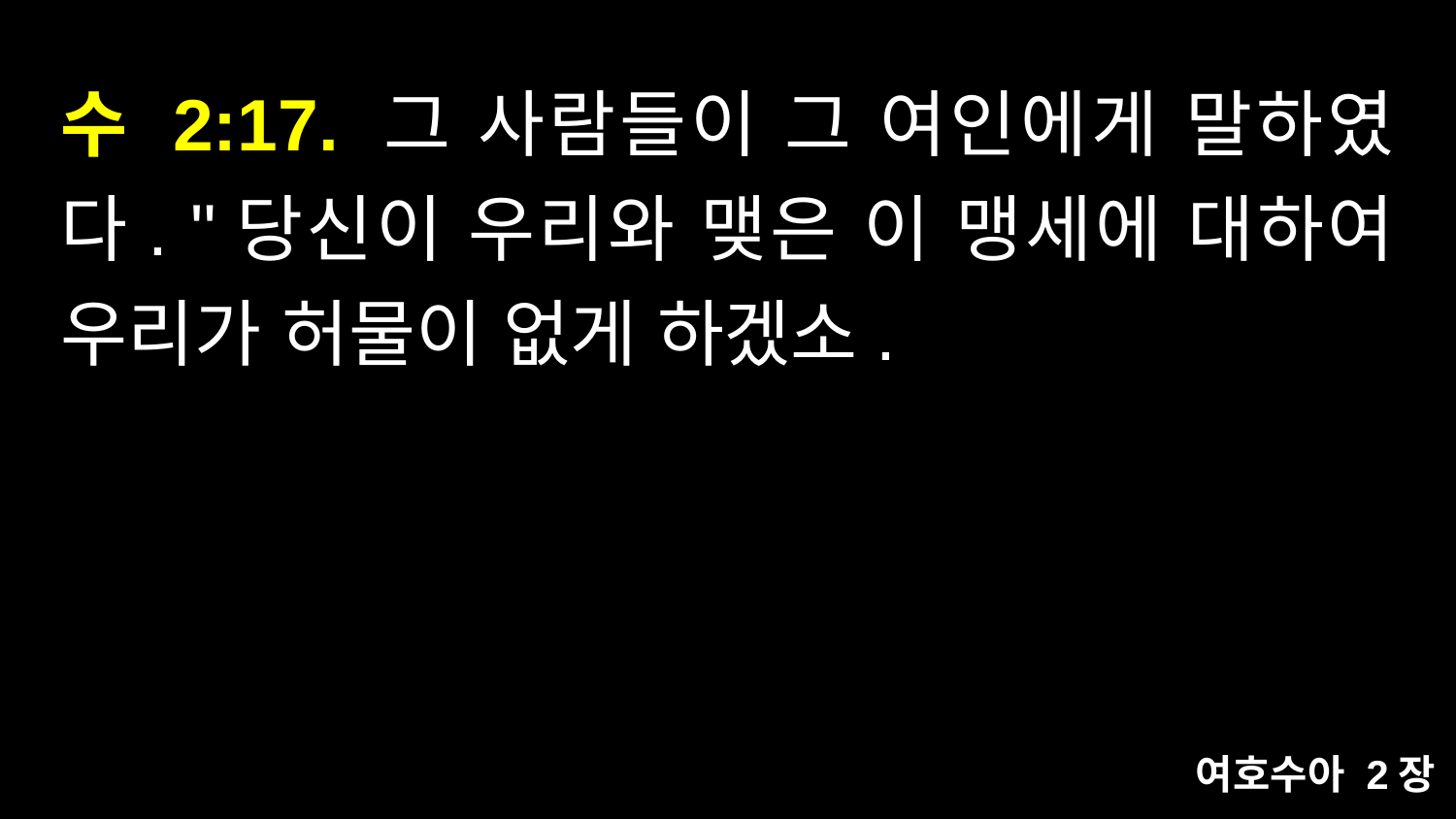

# 수 2:17. 그 사람들이 그 여인에게 말하였다. "당신이 우리와 맺은 이 맹세에 대하여 우리가 허물이 없게 하겠소.
여호수아 2장